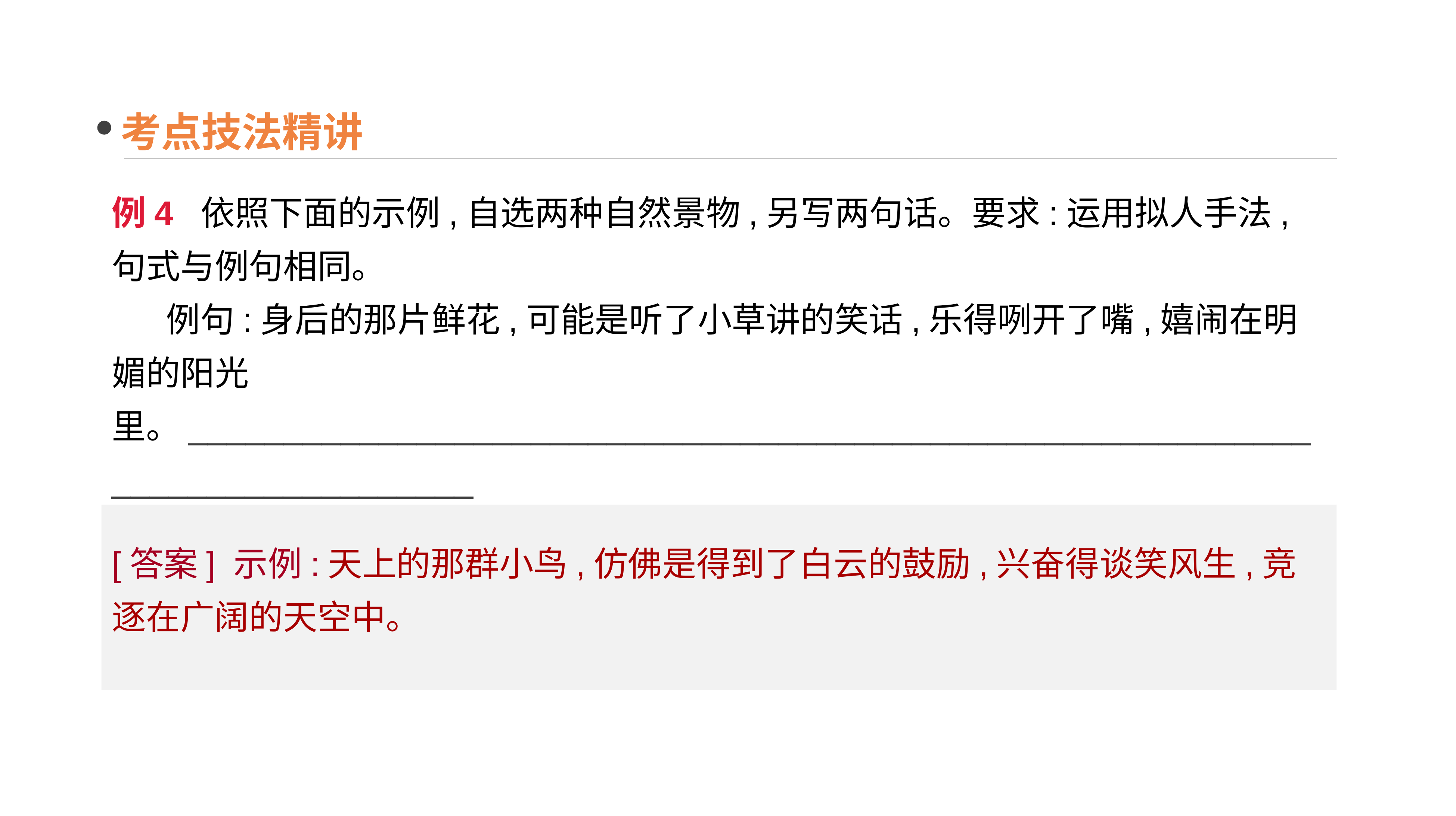

考点技法精讲

例4  依照下面的示例,自选两种自然景物,另写两句话。要求:运用拟人手法,句式与例句相同。
      例句:身后的那片鲜花,可能是听了小草讲的笑话,乐得咧开了嘴,嬉闹在明媚的阳光里。______________________________________________________________________________

[答案] 示例:天上的那群小鸟,仿佛是得到了白云的鼓励,兴奋得谈笑风生,竞逐在广阔的天空中。